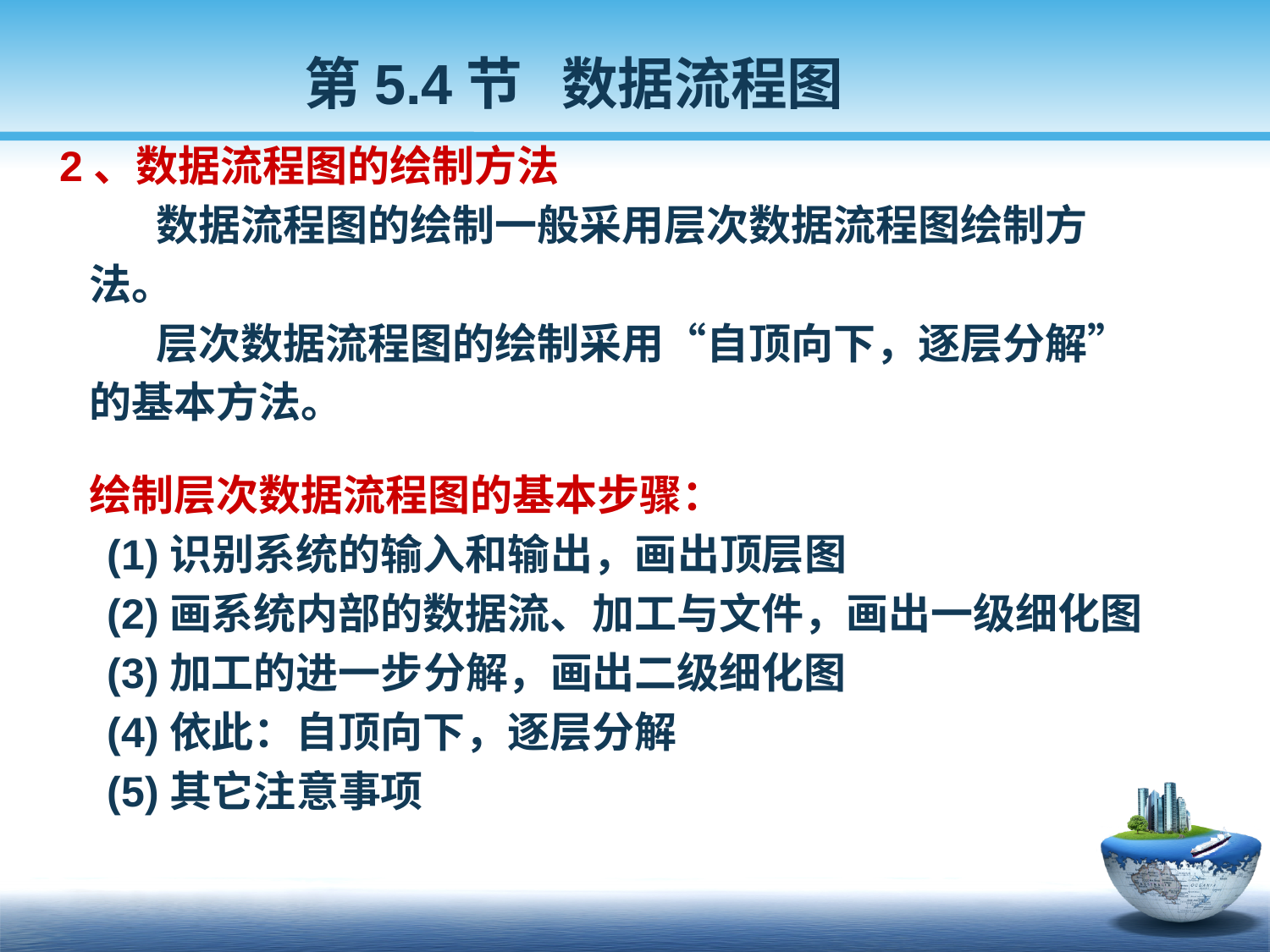

第5.4节   数据流程图
    2、数据流程图的绘制方法
              数据流程图的绘制一般采用层次数据流程图绘制方
       法。
              层次数据流程图的绘制采用“自顶向下，逐层分解”
       的基本方法。

       绘制层次数据流程图的基本步骤：
        (1)识别系统的输入和输出，画出顶层图
        (2)画系统内部的数据流、加工与文件，画出一级细化图
        (3)加工的进一步分解，画出二级细化图
        (4)依此：自顶向下，逐层分解
        (5)其它注意事项